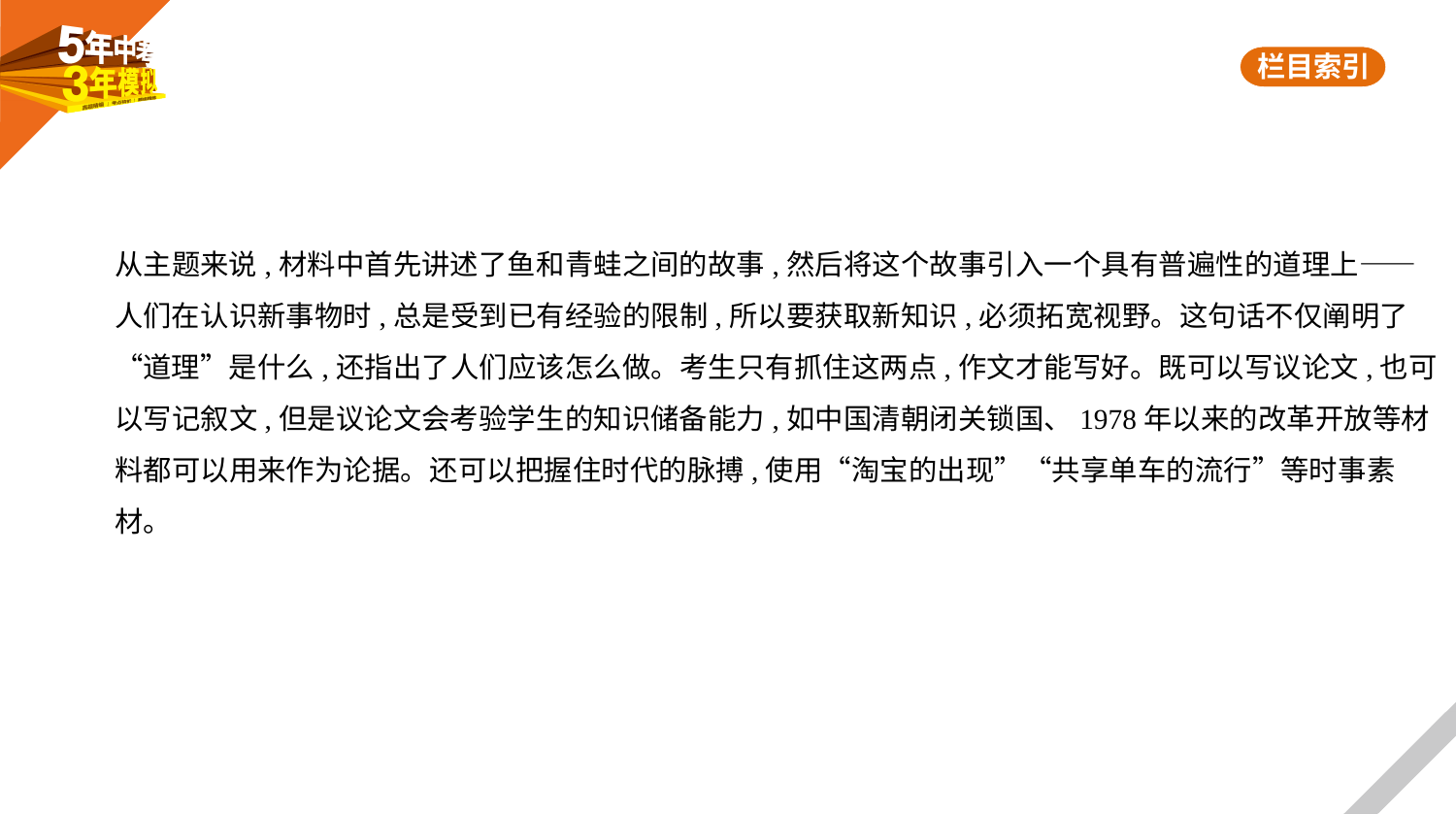

从主题来说,材料中首先讲述了鱼和青蛙之间的故事,然后将这个故事引入一个具有普遍性的道理上——
人们在认识新事物时,总是受到已有经验的限制,所以要获取新知识,必须拓宽视野。这句话不仅阐明了
“道理”是什么,还指出了人们应该怎么做。考生只有抓住这两点,作文才能写好。既可以写议论文,也可
以写记叙文,但是议论文会考验学生的知识储备能力,如中国清朝闭关锁国、1978年以来的改革开放等材
料都可以用来作为论据。还可以把握住时代的脉搏,使用“淘宝的出现”“共享单车的流行”等时事素
材。